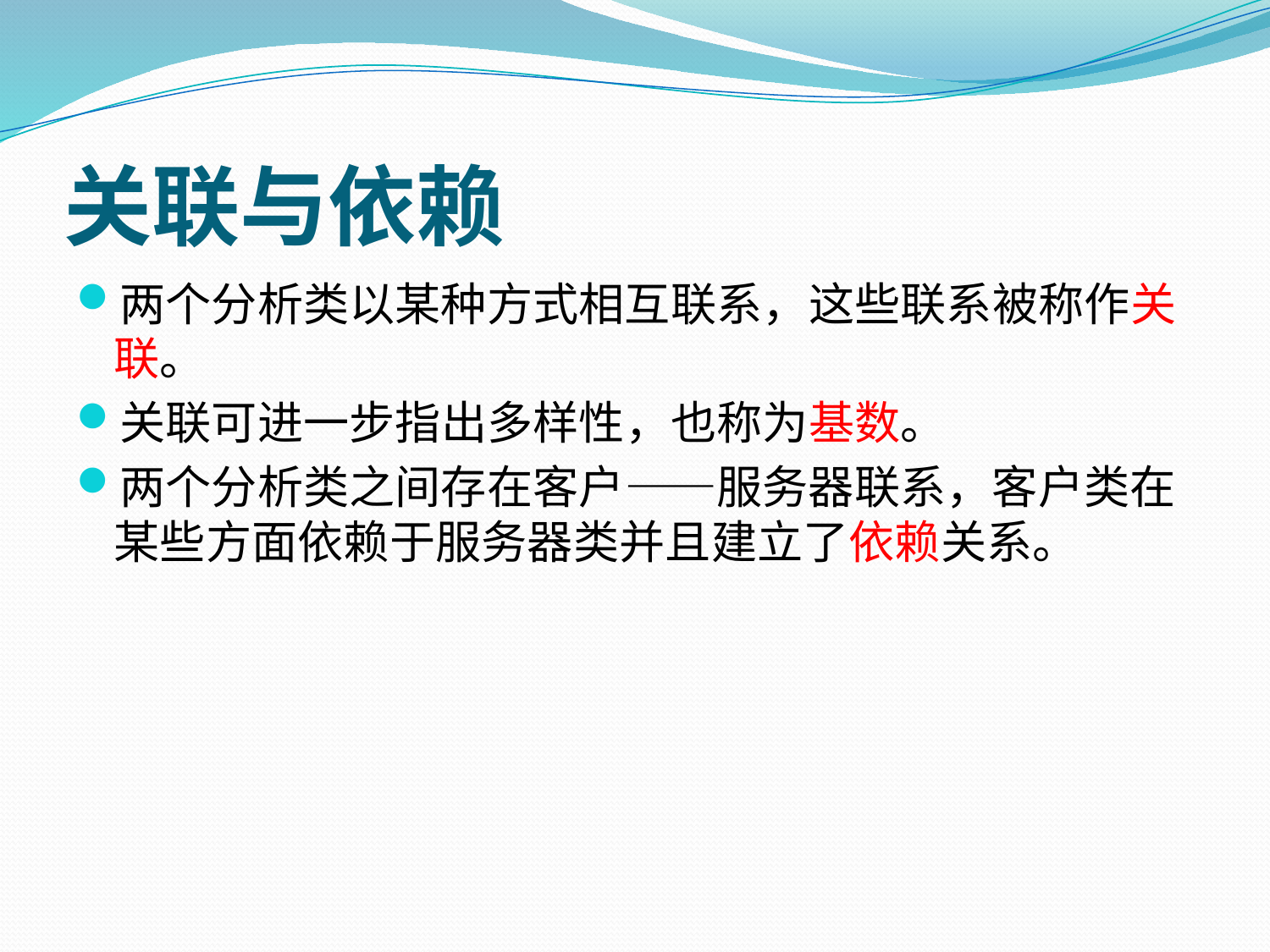

# 关联与依赖
两个分析类以某种方式相互联系，这些联系被称作关联。
关联可进一步指出多样性，也称为基数。
两个分析类之间存在客户——服务器联系，客户类在某些方面依赖于服务器类并且建立了依赖关系。